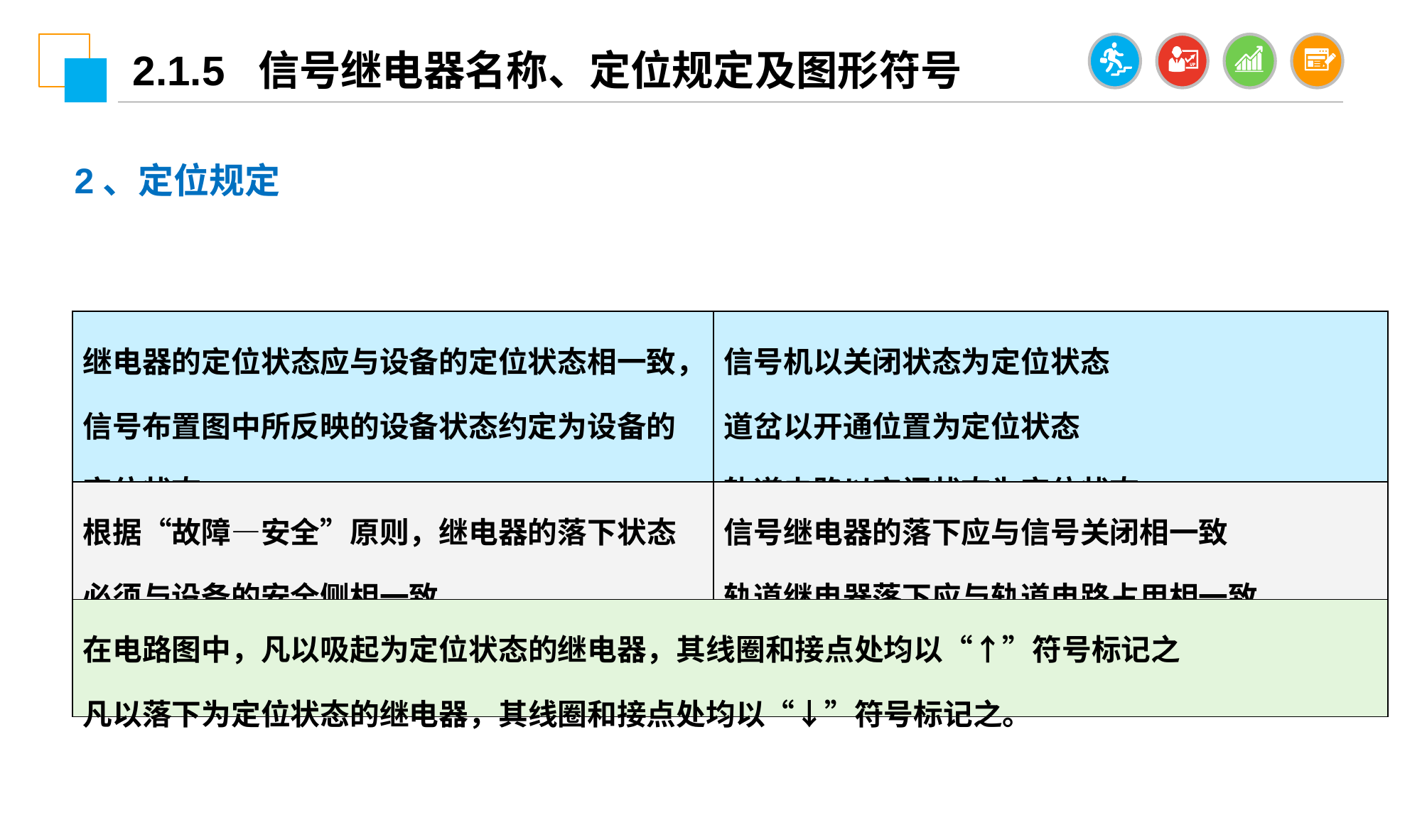

2.1.5  信号继电器名称、定位规定及图形符号
2、定位规定
| 继电器的定位状态应与设备的定位状态相一致，信号布置图中所反映的设备状态约定为设备的定位状态 | 信号机以关闭状态为定位状态 道岔以开通位置为定位状态 轨道电路以空闲状态为定位状态 |
| --- | --- |
| 根据“故障—安全”原则，继电器的落下状态必须与设备的安全侧相一致 | 信号继电器的落下应与信号关闭相一致 轨道继电器落下应与轨道电路占用相一致 |
| 在电路图中，凡以吸起为定位状态的继电器，其线圈和接点处均以“↑”符号标记之 凡以落下为定位状态的继电器，其线圈和接点处均以“↓”符号标记之。 |  |